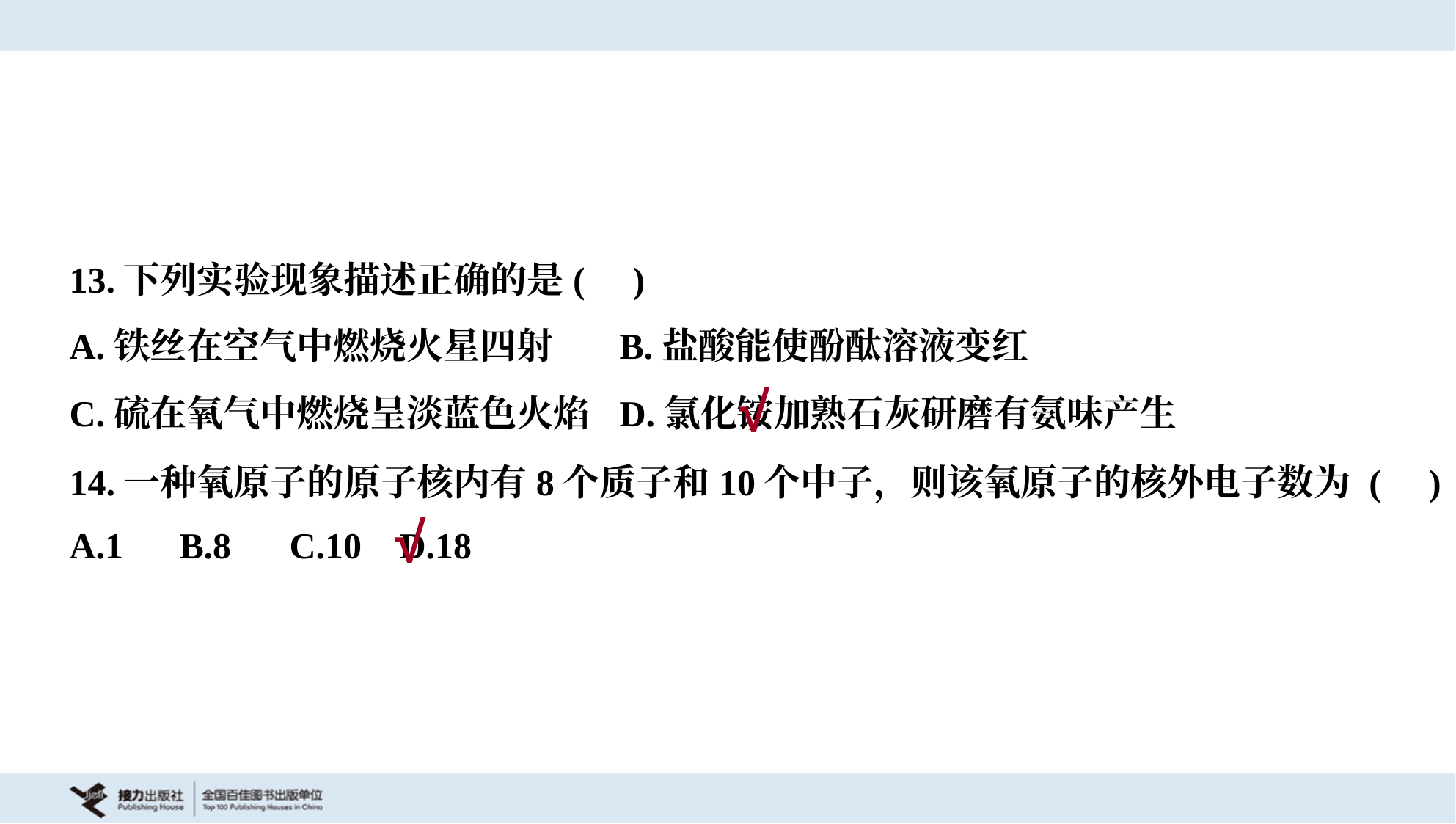

13.下列实验现象描述正确的是(     )
A.铁丝在空气中燃烧火星四射	B.盐酸能使酚酞溶液变红
C.硫在氧气中燃烧呈淡蓝色火焰	D.氯化铵加熟石灰研磨有氨味产生
√
14.一种氧原子的原子核内有8个质子和10个中子，则该氧原子的核外电子数为 (     )
A.1	B.8	C.10	D.18
√